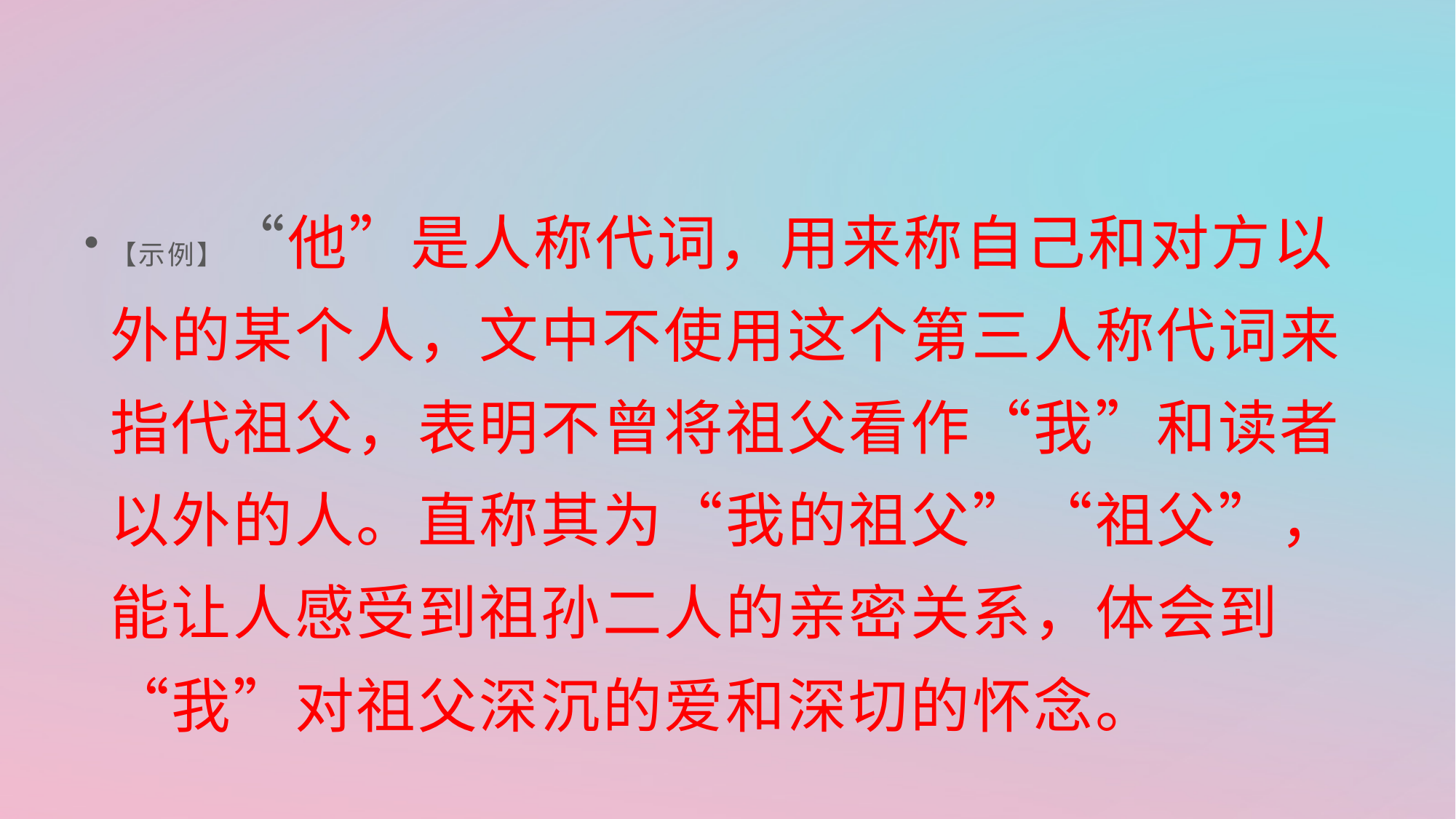

【示例】“他”是人称代词，用来称自己和对方以外的某个人，文中不使用这个第三人称代词来指代祖父，表明不曾将祖父看作“我”和读者以外的人。直称其为“我的祖父”“祖父”，能让人感受到祖孙二人的亲密关系，体会到“我”对祖父深沉的爱和深切的怀念。